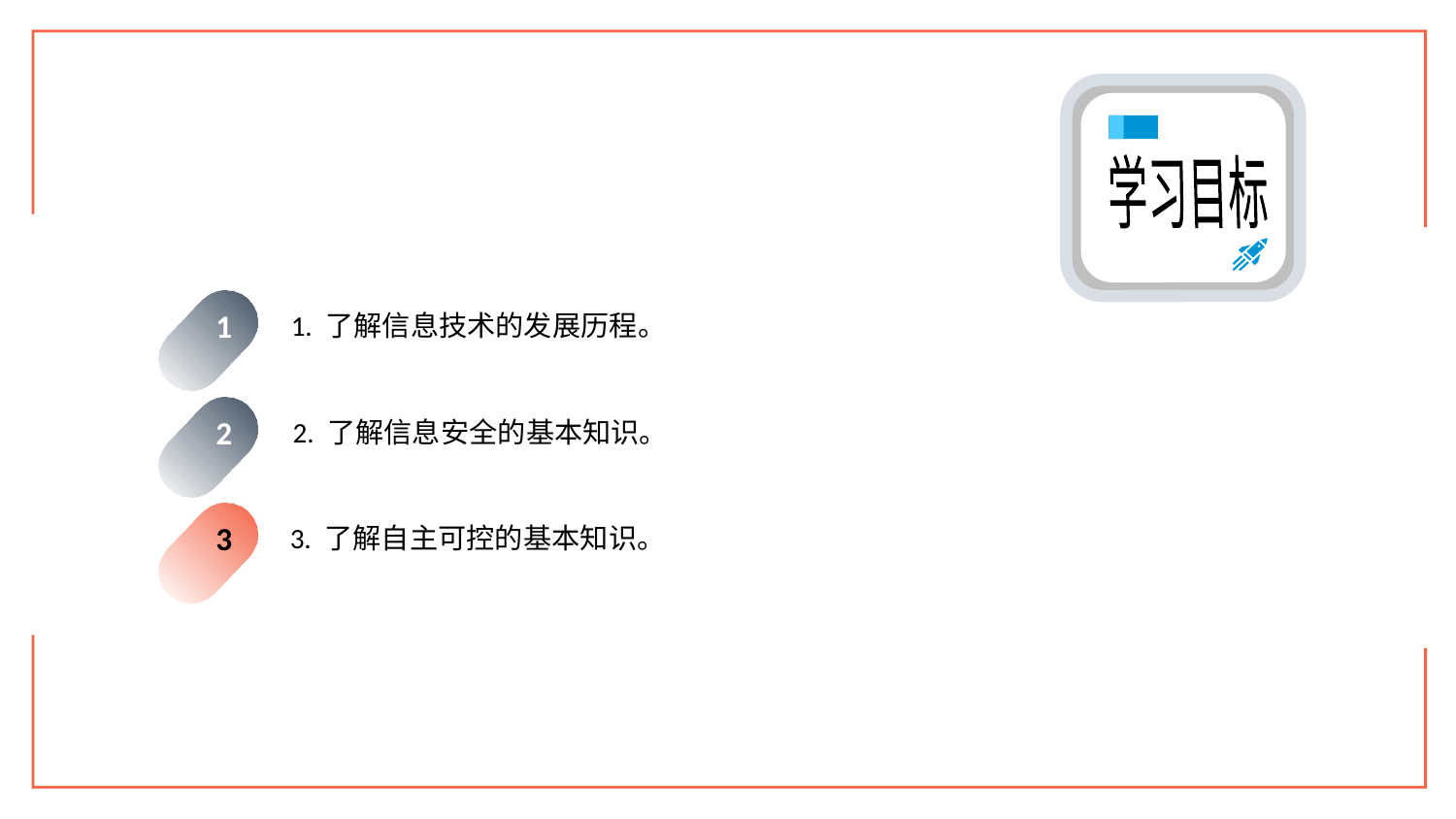

学习目标
1. 了解信息技术的发展历程。
1

2. 了解信息安全的基本知识。
2

3. 了解自主可控的基本知识。
3